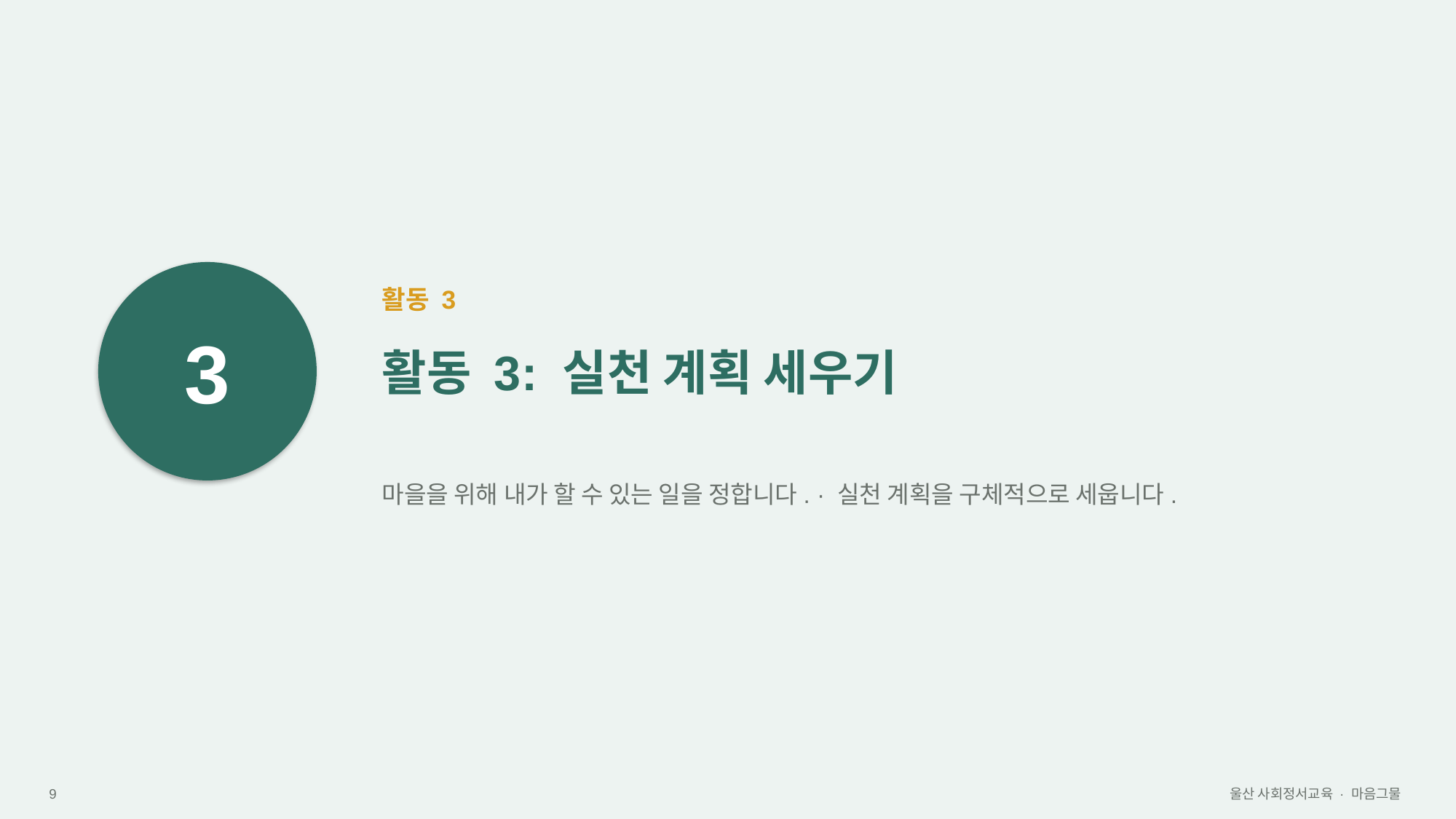

3
활동 3
활동 3: 실천 계획 세우기
마을을 위해 내가 할 수 있는 일을 정합니다. · 실천 계획을 구체적으로 세웁니다.
9
울산 사회정서교육 · 마음그물